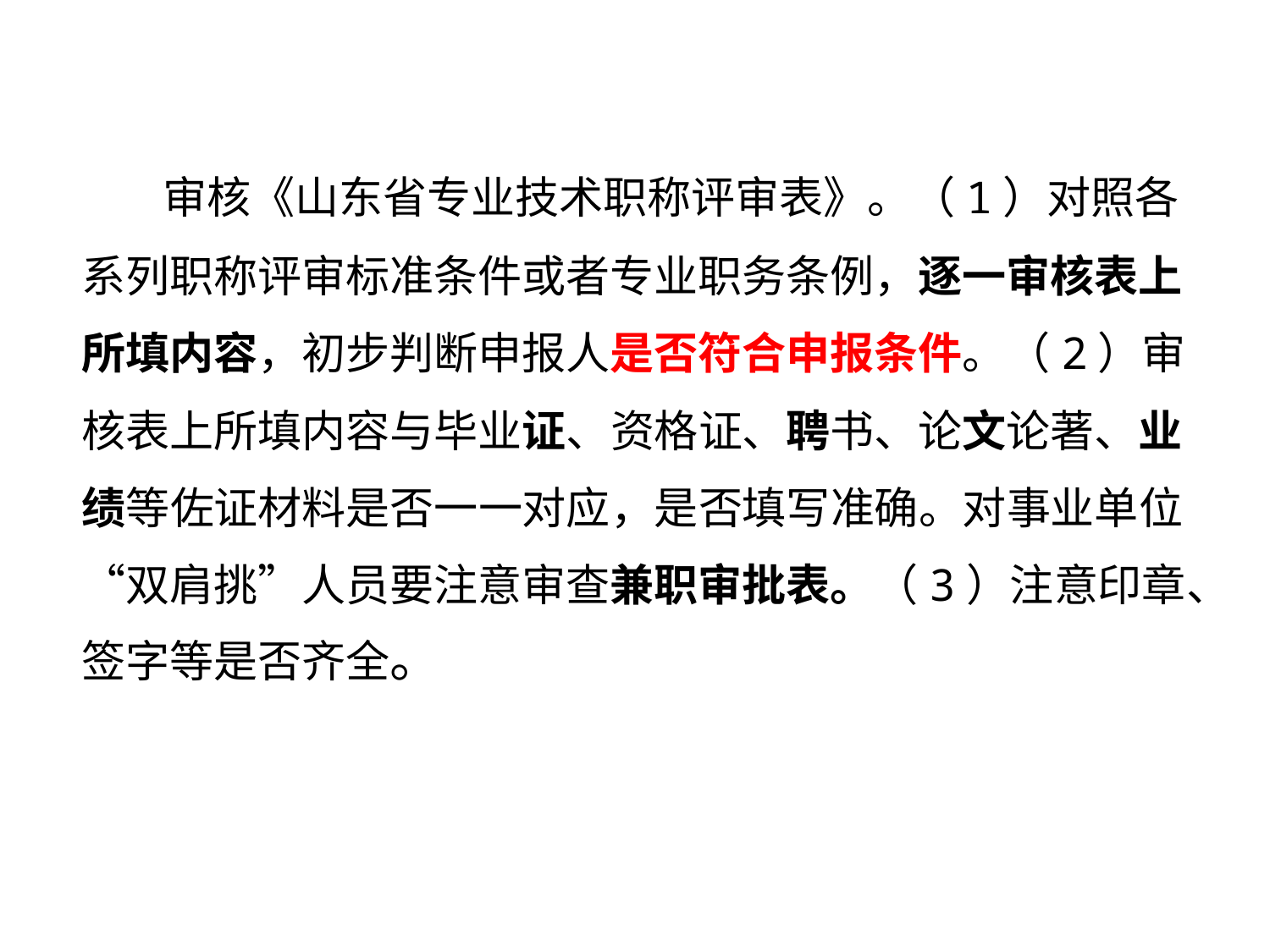

审核《山东省专业技术职称评审表》。（1）对照各系列职称评审标准条件或者专业职务条例，逐一审核表上所填内容，初步判断申报人是否符合申报条件。（2）审核表上所填内容与毕业证、资格证、聘书、论文论著、业绩等佐证材料是否一一对应，是否填写准确。对事业单位“双肩挑”人员要注意审查兼职审批表。（3）注意印章、签字等是否齐全。